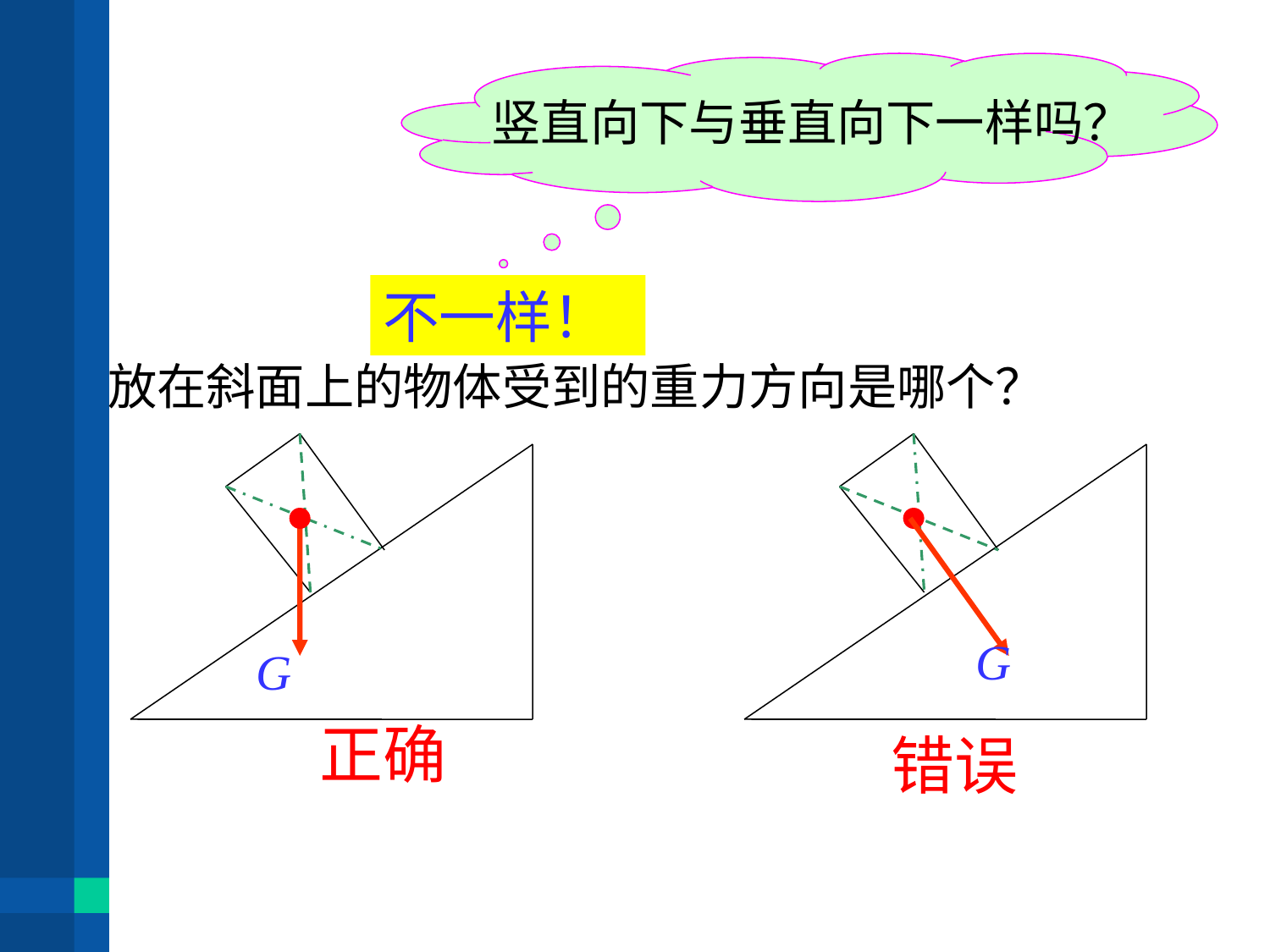

竖直向下与垂直向下一样吗？
不一样！
放在斜面上的物体受到的重力方向是哪个？

G
G
正确
错误